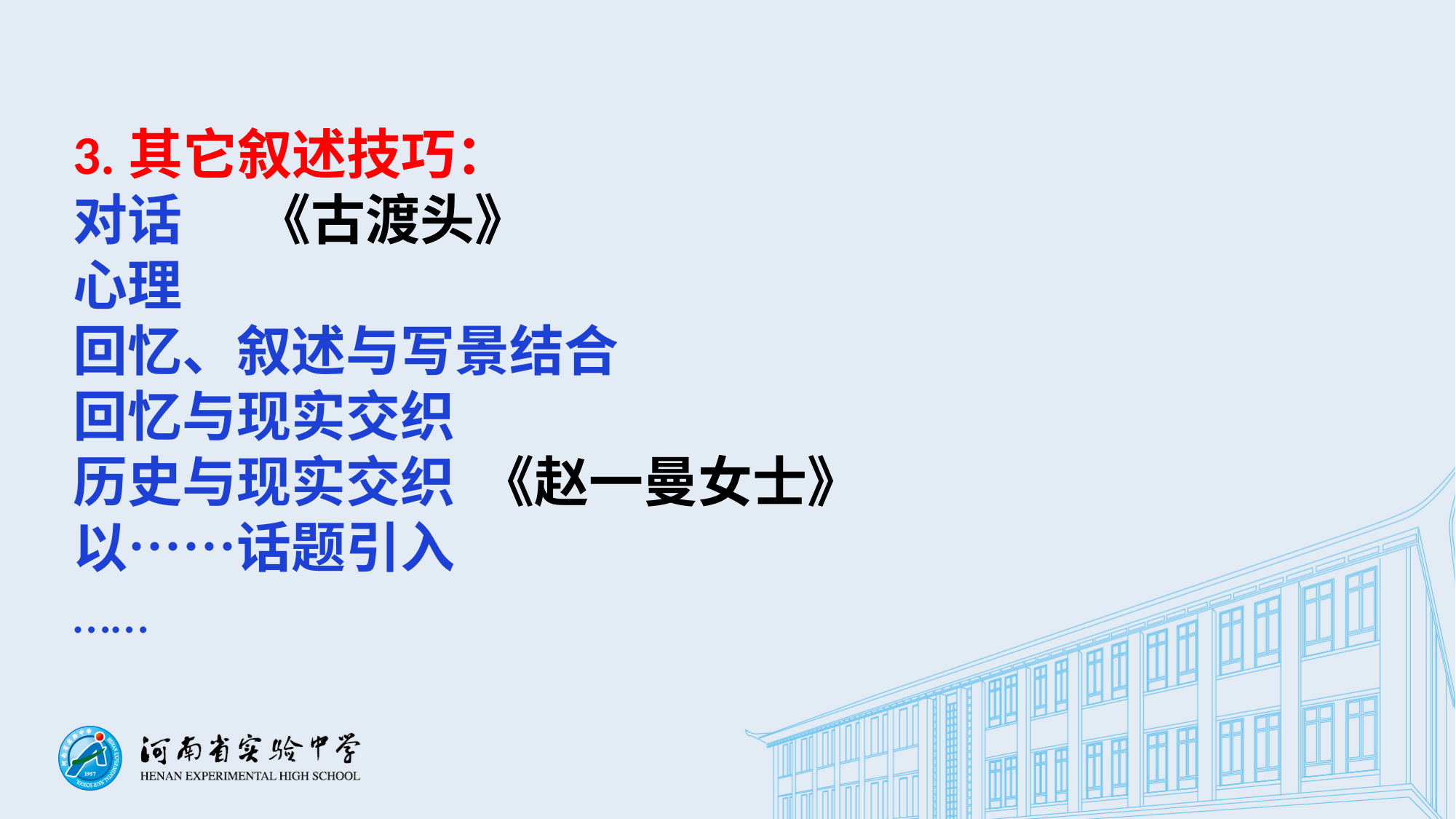

3.其它叙述技巧：
对话      《古渡头》
心理
回忆、叙述与写景结合
回忆与现实交织
历史与现实交织  《赵一曼女士》
以……话题引入
……